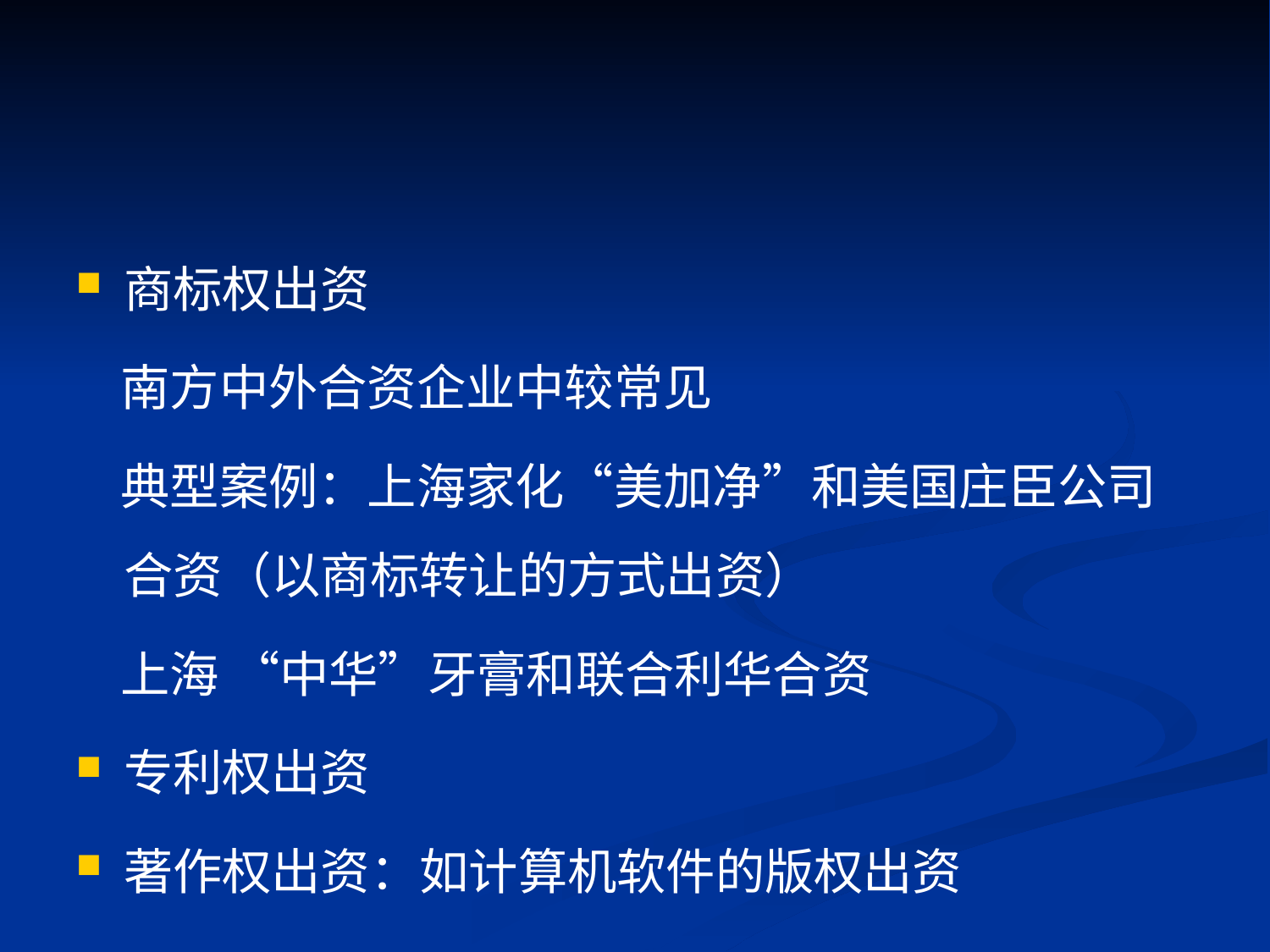

#
商标权出资
   南方中外合资企业中较常见
   典型案例：上海家化“美加净”和美国庄臣公司合资（以商标转让的方式出资）
   上海 “中华”牙膏和联合利华合资
专利权出资
著作权出资：如计算机软件的版权出资